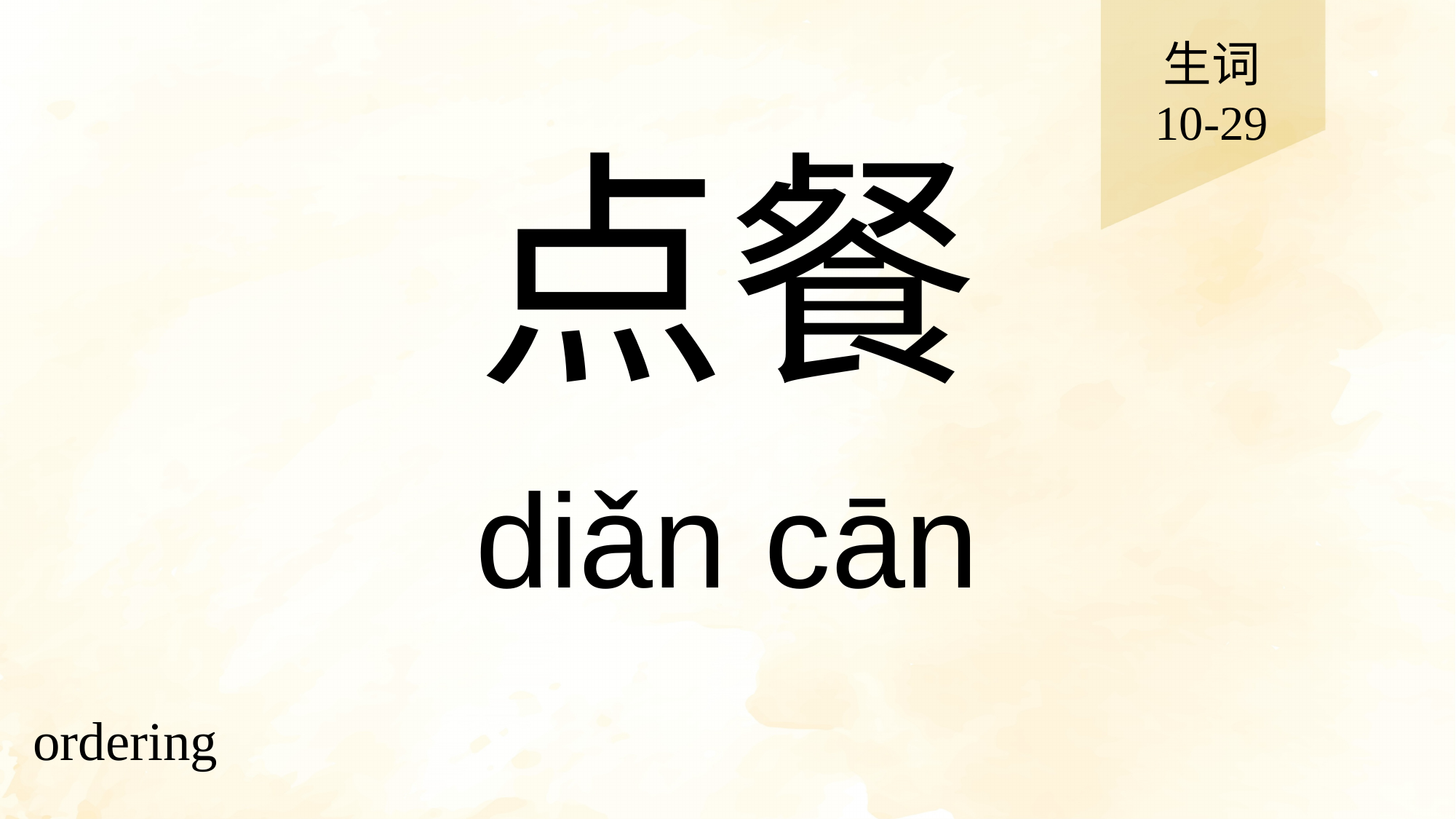

生词
10-29
# 点餐
diǎn cān
ordering